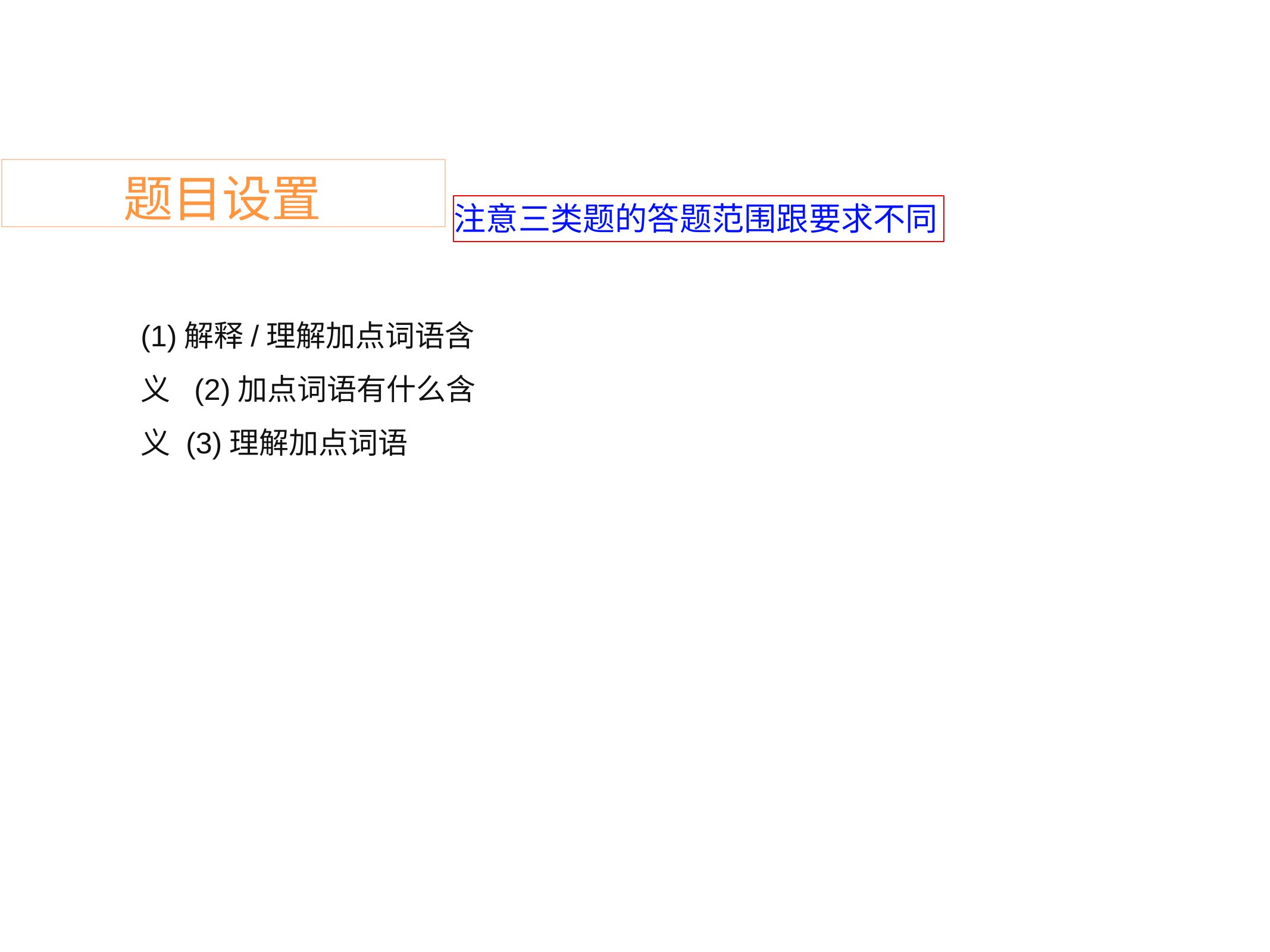

题目设置

注意三类题的答题范围跟要求不同
(1)解释/理解加点词语含义  (2)加点词语有什么含义 (3)理解加点词语